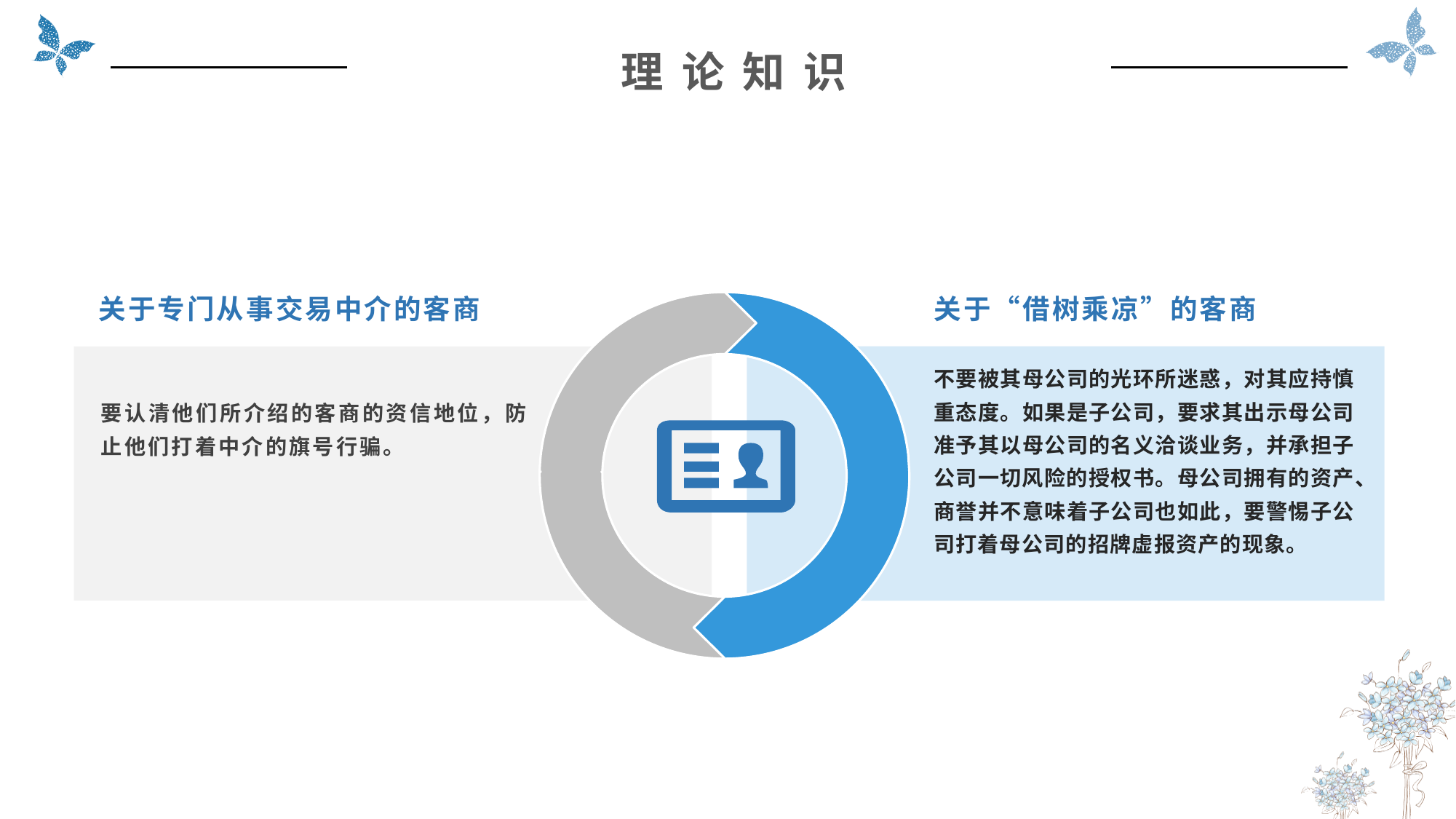

理 论 知 识
关于专门从事交易中介的客商
关于“借树乘凉”的客商

不要被其母公司的光环所迷惑，对其应持慎重态度。如果是子公司，要求其出示母公司准予其以母公司的名义洽谈业务，并承担子公司一切风险的授权书。母公司拥有的资产、商誉并不意味着子公司也如此，要警惕子公司打着母公司的招牌虚报资产的现象。
要认清他们所介绍的客商的资信地位，防止他们打着中介的旗号行骗。